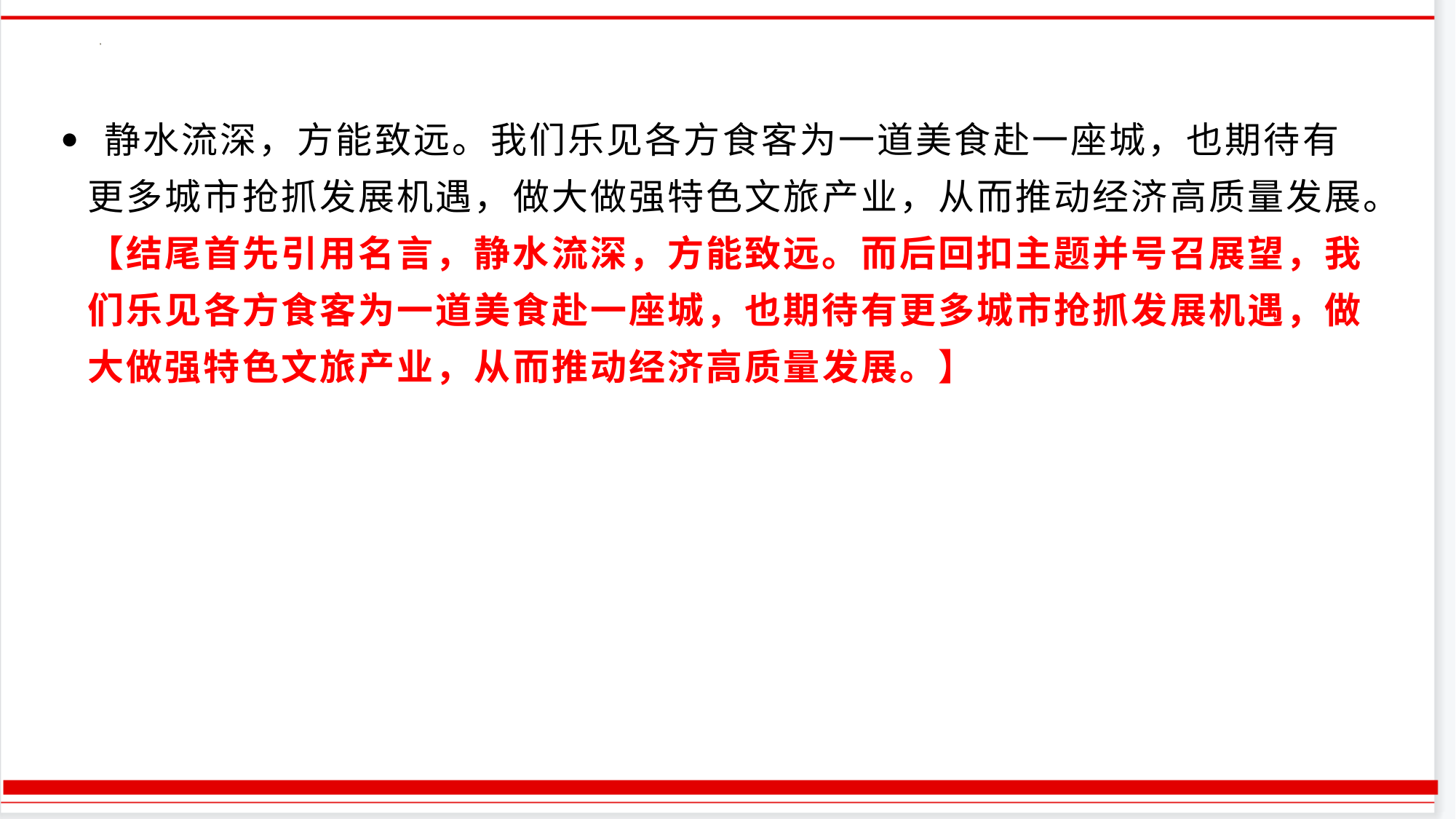

静水流深，方能致远。我们乐见各方食客为一道美食赴一座城，也期待有更多城市抢抓发展机遇，做大做强特色文旅产业，从而推动经济高质量发展。【结尾首先引用名言，静水流深，方能致远。而后回扣主题并号召展望，我们乐见各方食客为一道美食赴一座城，也期待有更多城市抢抓发展机遇，做大做强特色文旅产业，从而推动经济高质量发展。】